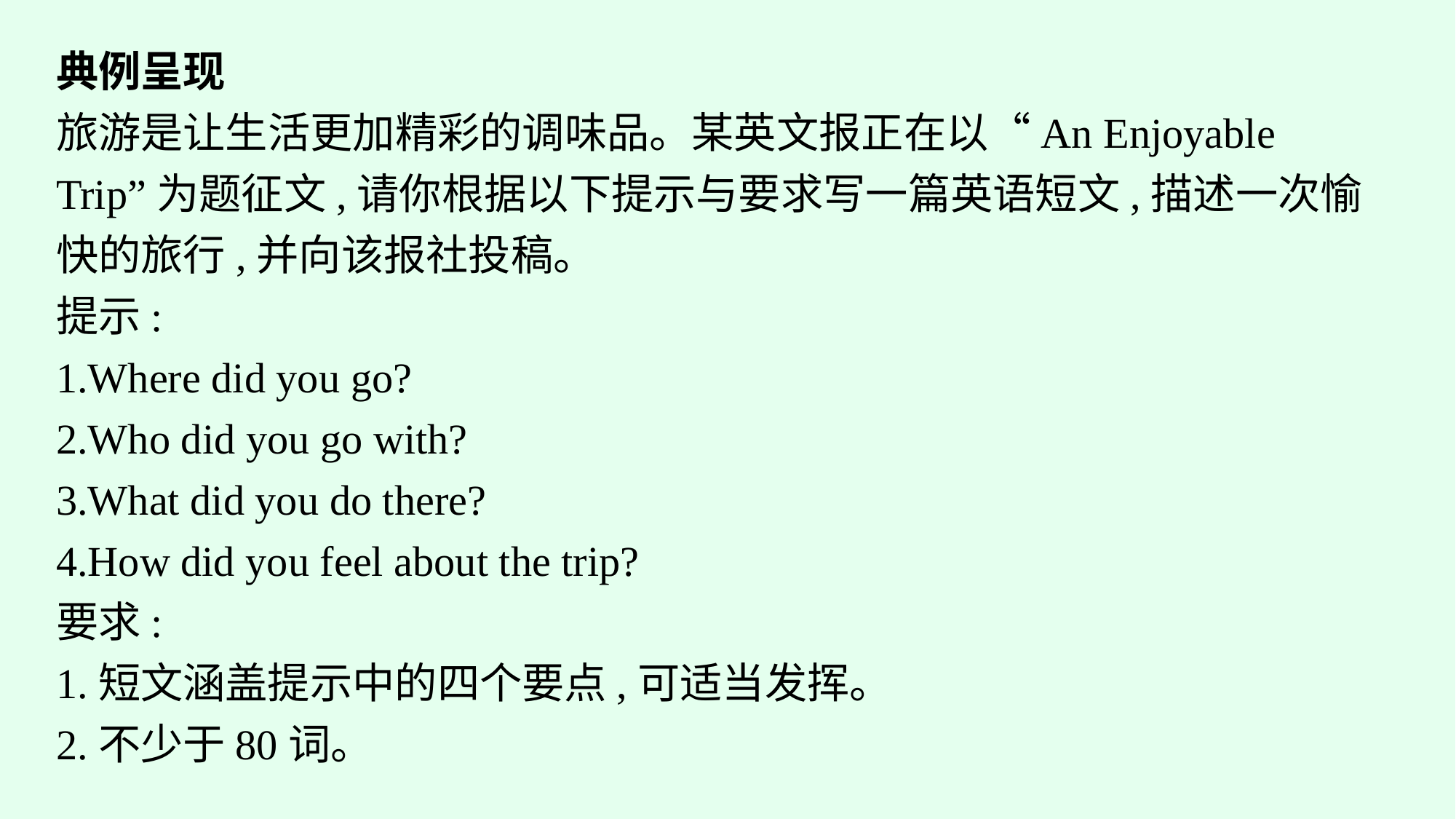

典例呈现
旅游是让生活更加精彩的调味品。某英文报正在以“An Enjoyable Trip”为题征文,请你根据以下提示与要求写一篇英语短文,描述一次愉快的旅行,并向该报社投稿。
提示:
1.Where did you go?
2.Who did you go with?
3.What did you do there?
4.How did you feel about the trip?
要求:
1.短文涵盖提示中的四个要点,可适当发挥。
2.不少于80词。